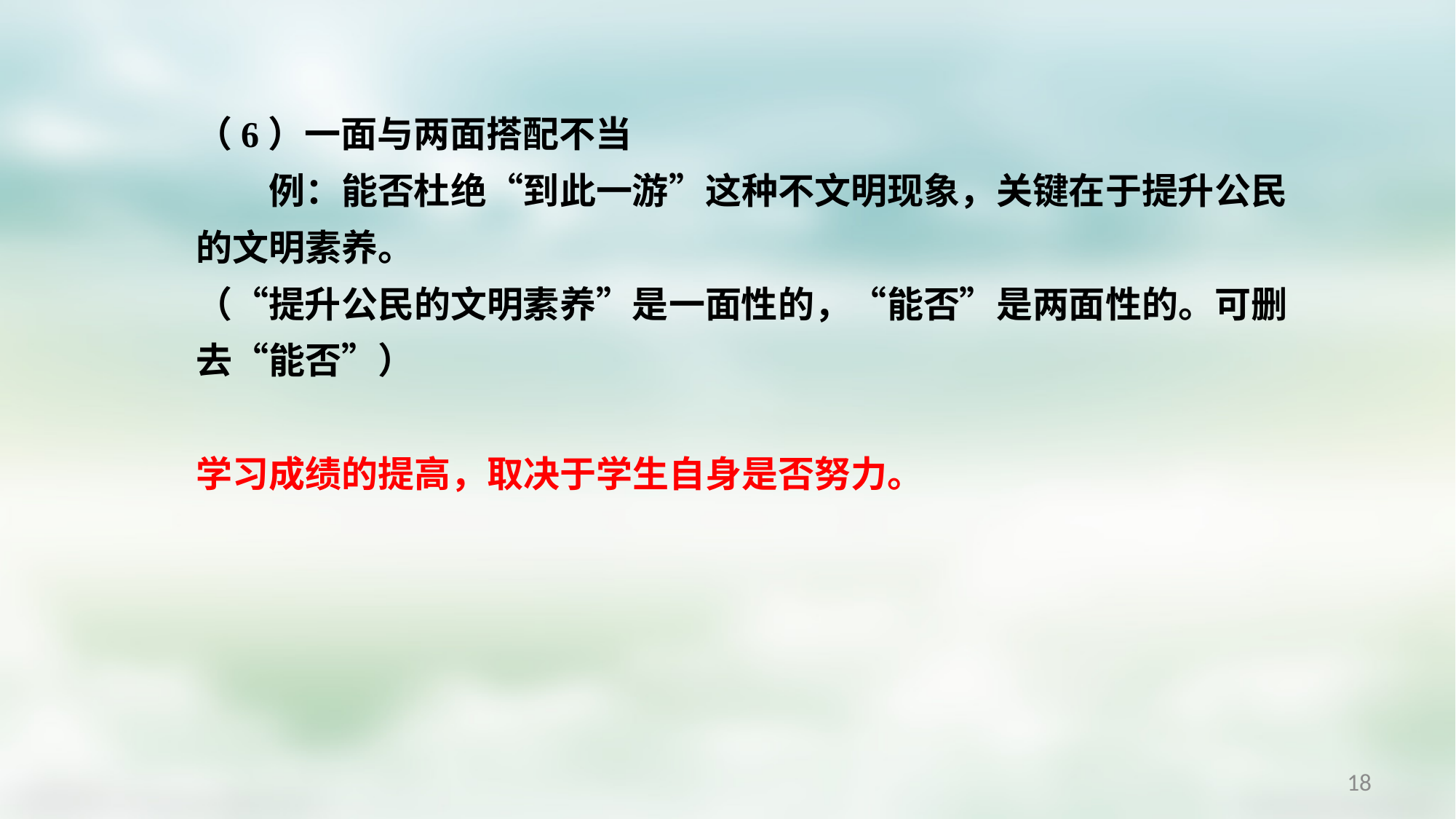

（6）一面与两面搭配不当
　　例：能否杜绝“到此一游”这种不文明现象，关键在于提升公民的文明素养。
（“提升公民的文明素养”是一面性的，“能否”是两面性的。可删去“能否”）

学习成绩的提高，取决于学生自身是否努力。
18